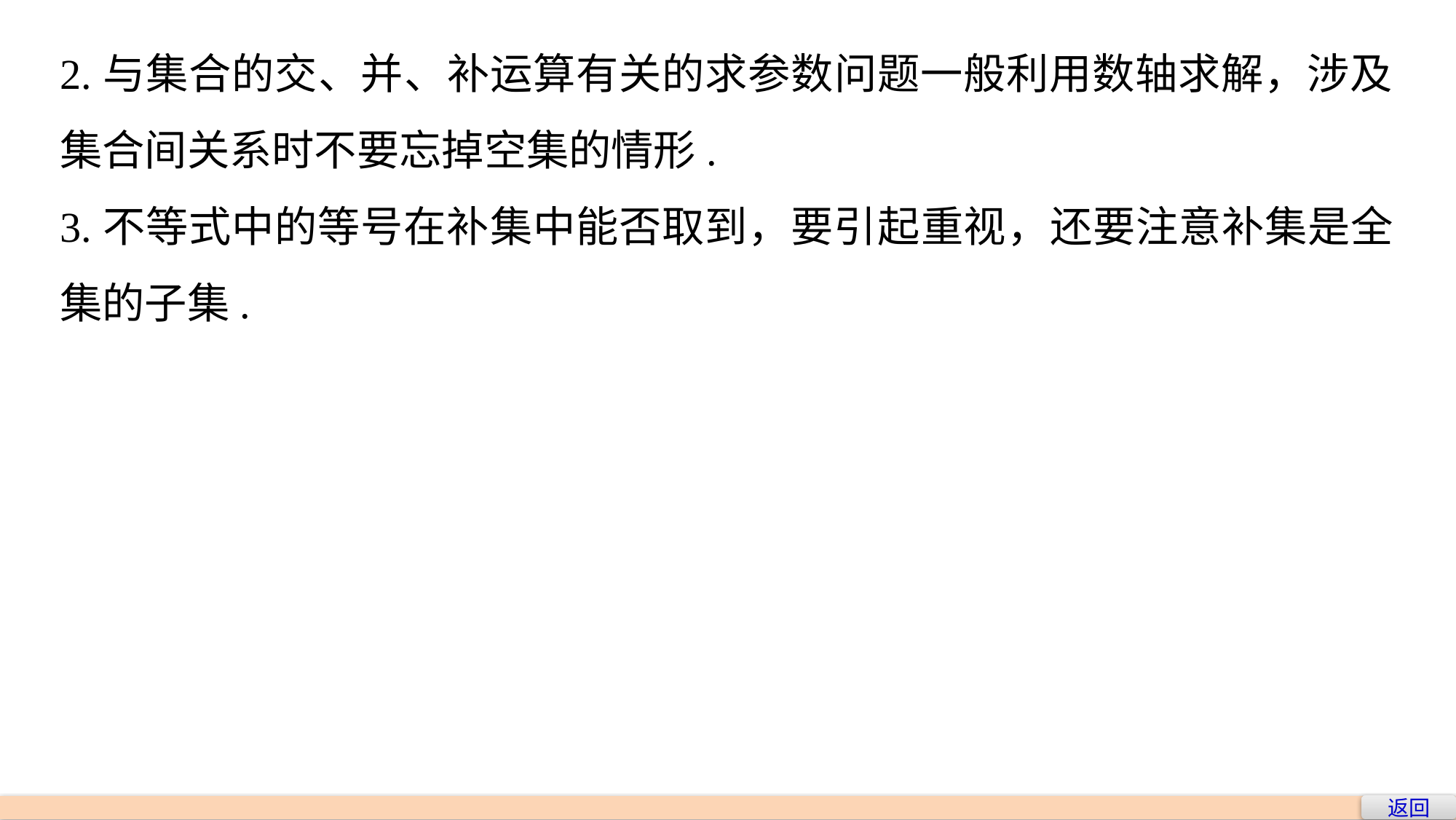

2.与集合的交、并、补运算有关的求参数问题一般利用数轴求解，涉及集合间关系时不要忘掉空集的情形.
3.不等式中的等号在补集中能否取到，要引起重视，还要注意补集是全集的子集.
返回